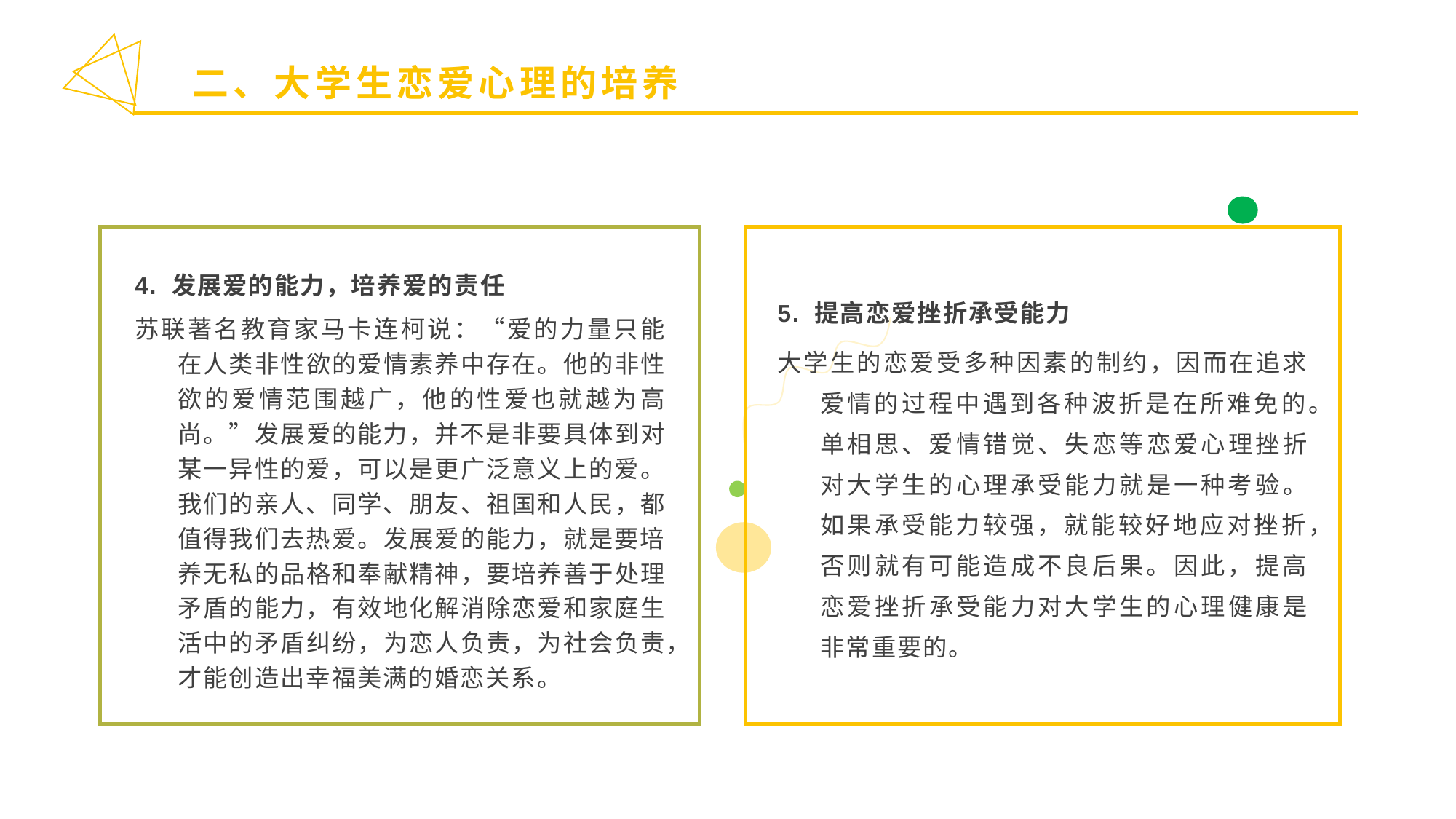

二、大学生恋爱心理的培养

5. 提高恋爱挫折承受能力
大学生的恋爱受多种因素的制约，因而在追求爱情的过程中遇到各种波折是在所难免的。单相思、爱情错觉、失恋等恋爱心理挫折对大学生的心理承受能力就是一种考验。如果承受能力较强，就能较好地应对挫折，否则就有可能造成不良后果。因此，提高恋爱挫折承受能力对大学生的心理健康是非常重要的。
4. 发展爱的能力，培养爱的责任
苏联著名教育家马卡连柯说：“爱的力量只能在人类非性欲的爱情素养中存在。他的非性欲的爱情范围越广，他的性爱也就越为高尚。”发展爱的能力，并不是非要具体到对某一异性的爱，可以是更广泛意义上的爱。我们的亲人、同学、朋友、祖国和人民，都值得我们去热爱。发展爱的能力，就是要培养无私的品格和奉献精神，要培养善于处理矛盾的能力，有效地化解消除恋爱和家庭生活中的矛盾纠纷，为恋人负责，为社会负责，才能创造出幸福美满的婚恋关系。